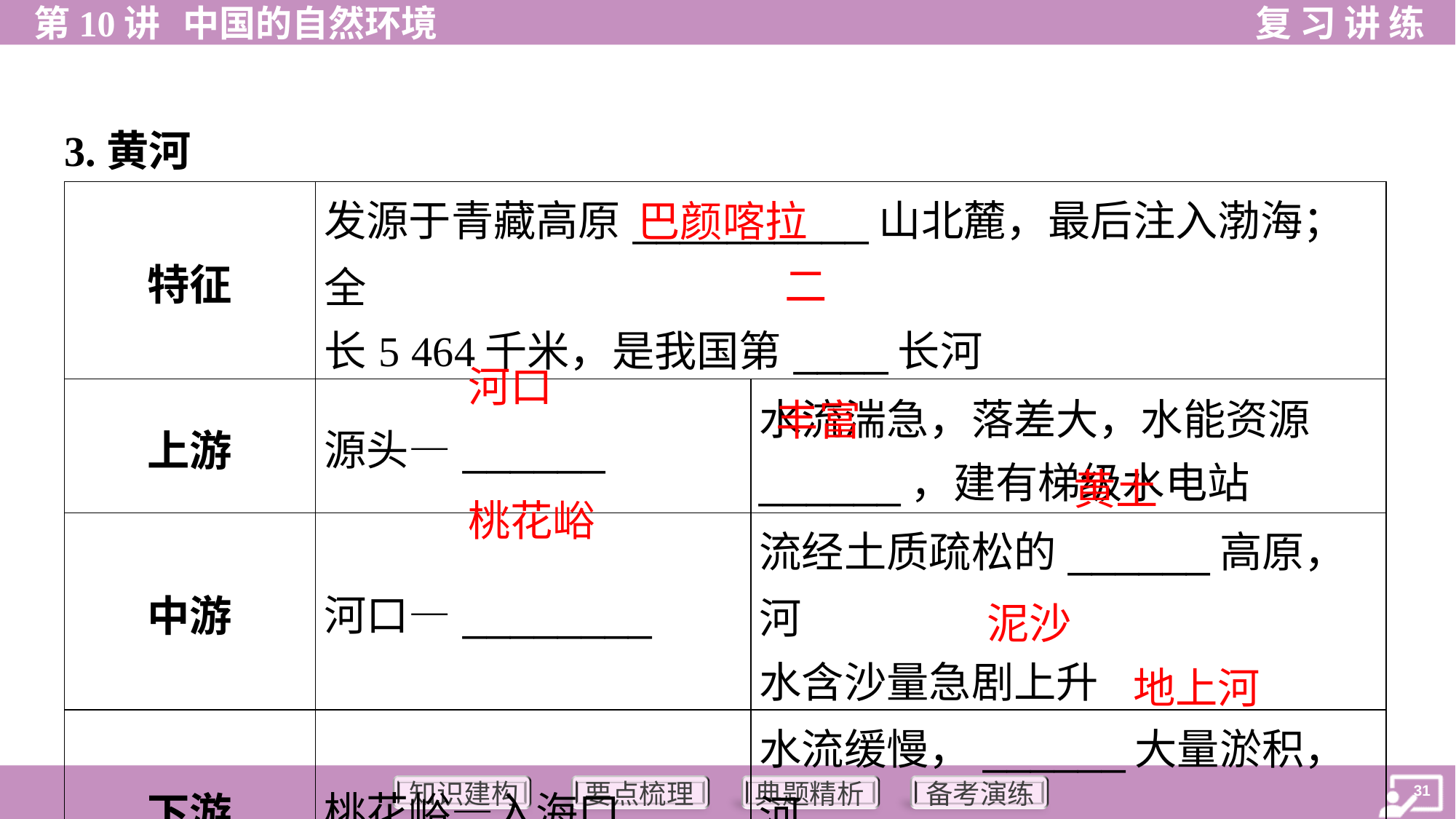

3.黄河
| 特征 | 发源于青藏高原\_\_\_\_\_\_\_\_\_\_山北麓，最后注入渤海；全 长5 464千米，是我国第\_\_\_\_长河 |  |
| --- | --- | --- |
| 上游 | 源头—\_\_\_\_\_\_ | 水流湍急，落差大，水能资源 \_\_\_\_\_\_，建有梯级水电站 |
| 中游 | 河口—\_\_\_\_\_\_\_\_ | 流经土质疏松的\_\_\_\_\_\_高原，河 水含沙量急剧上升 |
| 下游 | 桃花峪—入海口 | 水流缓慢，\_\_\_\_\_\_大量淤积，河 床不断抬高，形成“\_\_\_\_\_\_\_\_” |
巴颜喀拉
二
河口
丰富
黄土
桃花峪
泥沙
地上河